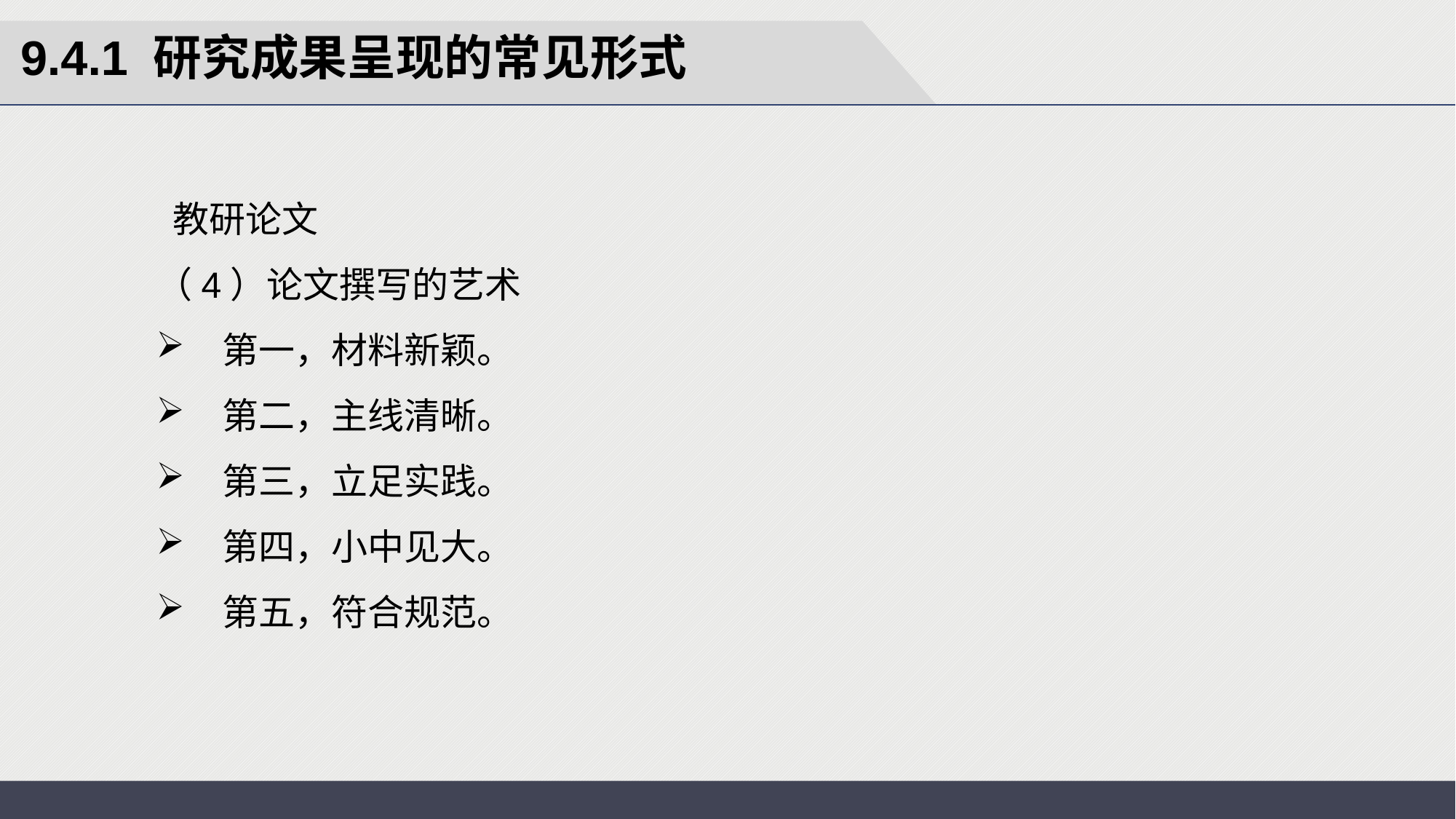

9.4.1 研究成果呈现的常见形式
 教研论文
（4）论文撰写的艺术
  第一，材料新颖。
  第二，主线清晰。
  第三，立足实践。
  第四，小中见大。
  第五，符合规范。